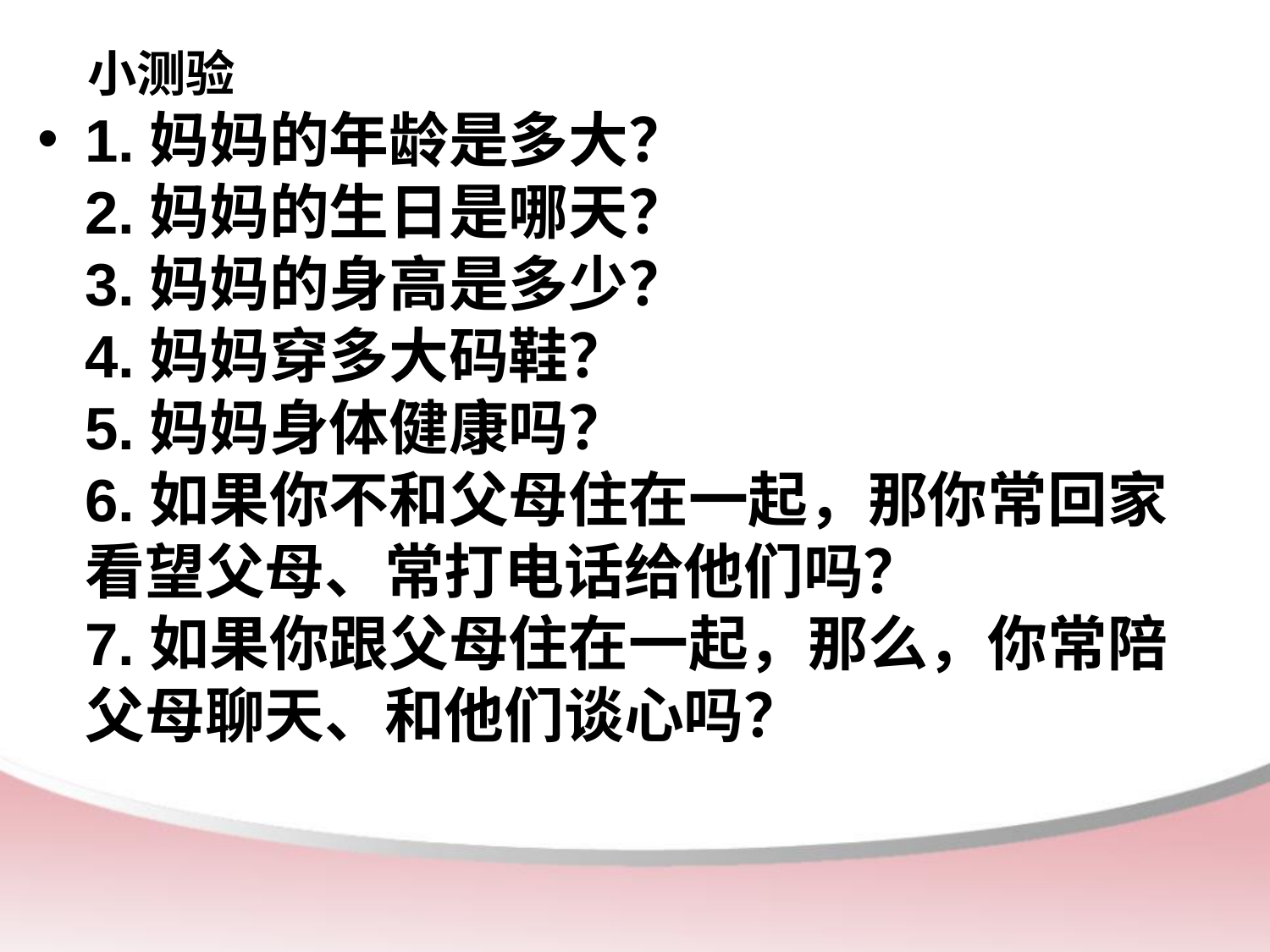

小测验

1.妈妈的年龄是多大？
2.妈妈的生日是哪天？
3.妈妈的身高是多少？
4.妈妈穿多大码鞋？
5.妈妈身体健康吗？
6.如果你不和父母住在一起，那你常回家看望父母、常打电话给他们吗？
7.如果你跟父母住在一起，那么，你常陪父母聊天、和他们谈心吗？